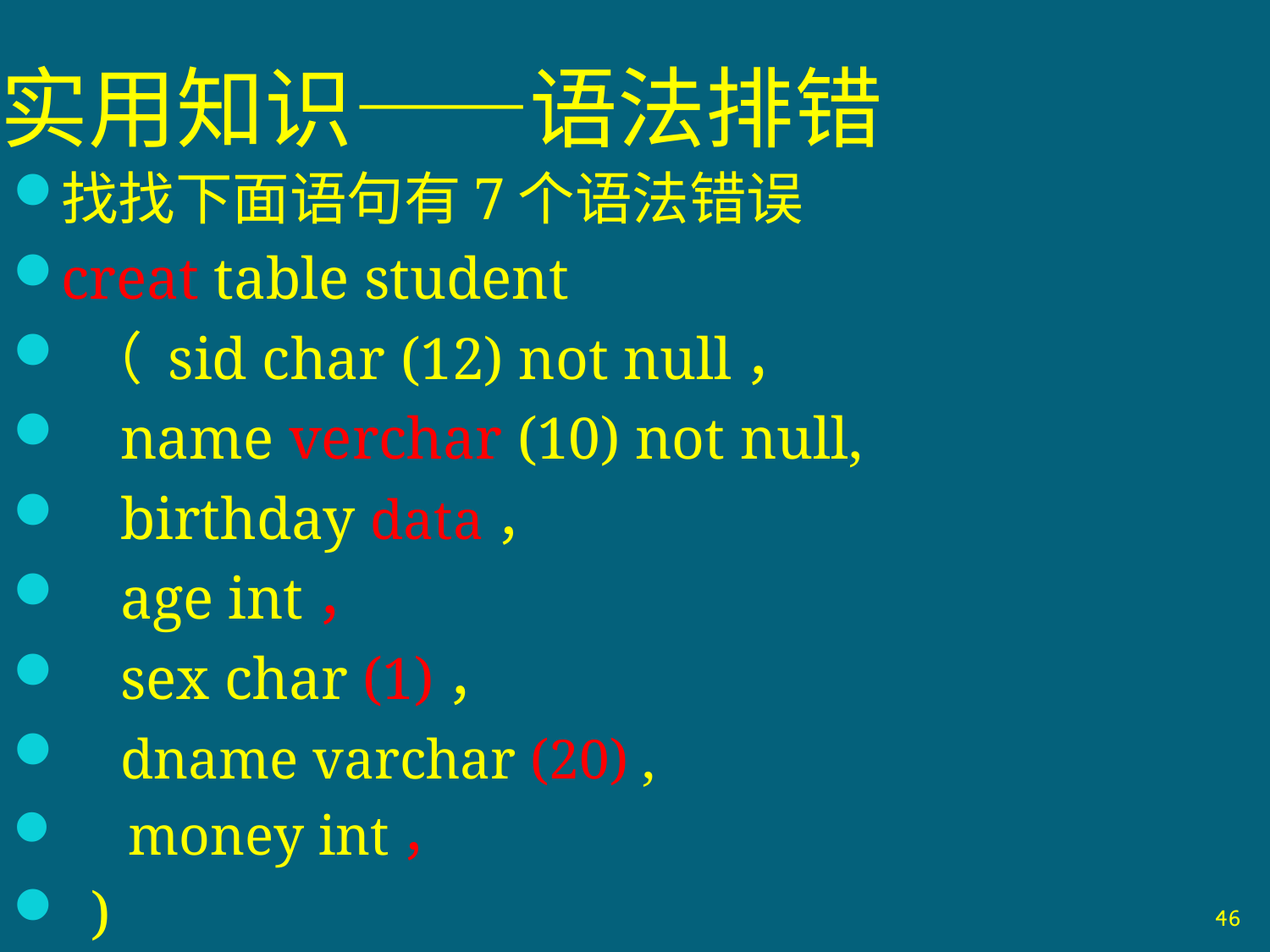

# 实用知识——语法排错
找找下面语句有7个语法错误
creat table student
 （ sid char (12) not null，
    name verchar (10) not null,
    birthday data，
    age int，
    sex char (1)，
    dname varchar (20) ,
     money int，
  )
46